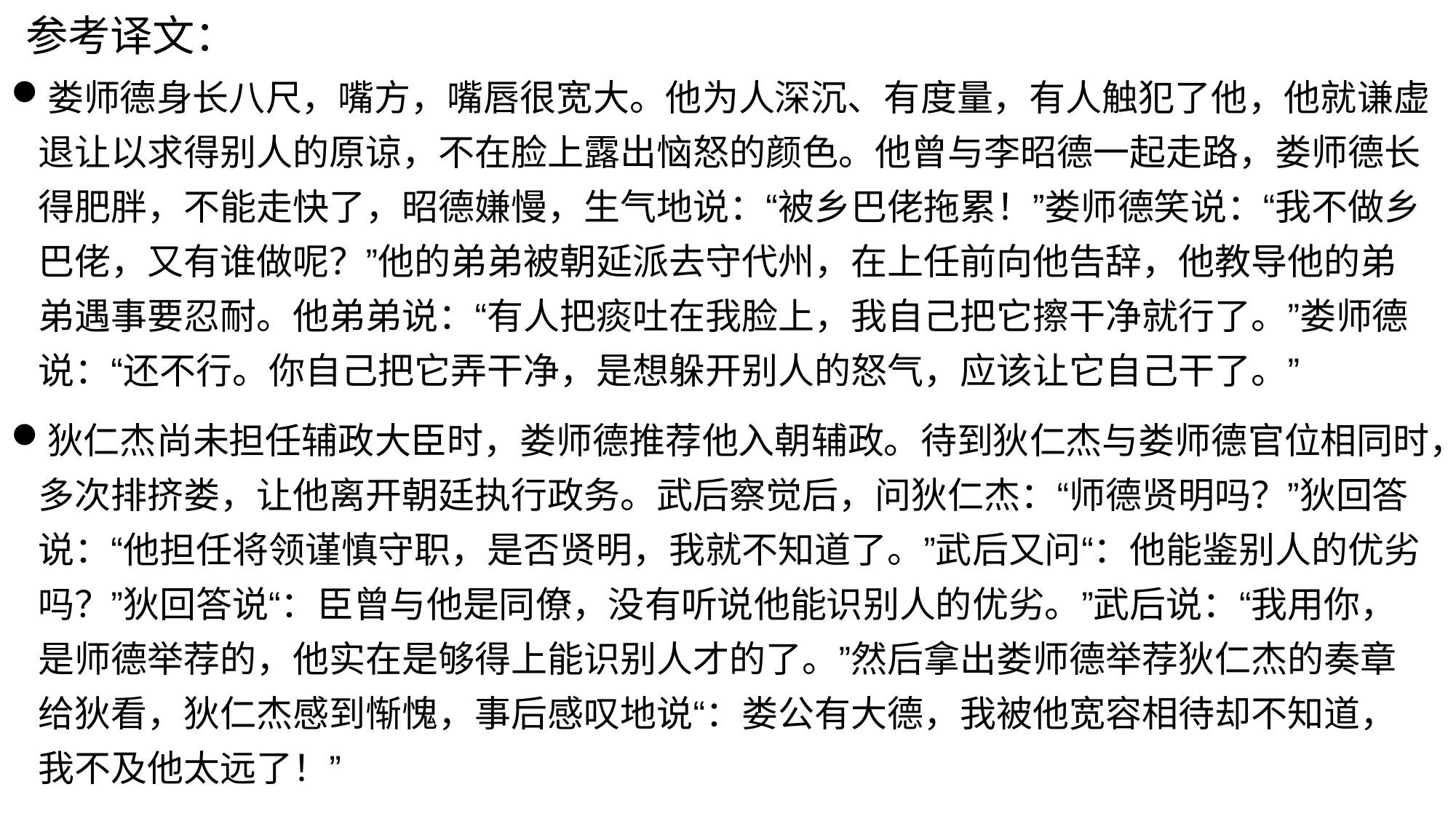

# 参考译文：
娄师德身长八尺，嘴方，嘴唇很宽大。他为人深沉、有度量，有人触犯了他，他就谦虚退让以求得别人的原谅，不在脸上露出恼怒的颜色。他曾与李昭德一起走路，娄师德长得肥胖，不能走快了，昭德嫌慢，生气地说：“被乡巴佬拖累！”娄师德笑说：“我不做乡巴佬，又有谁做呢？”他的弟弟被朝延派去守代州，在上任前向他告辞，他教导他的弟弟遇事要忍耐。他弟弟说：“有人把痰吐在我脸上，我自己把它擦干净就行了。”娄师德说：“还不行。你自己把它弄干净，是想躲开别人的怒气，应该让它自己干了。”
狄仁杰尚未担任辅政大臣时，娄师德推荐他入朝辅政。待到狄仁杰与娄师德官位相同时，多次排挤娄，让他离开朝廷执行政务。武后察觉后，问狄仁杰：“师德贤明吗？”狄回答说：“他担任将领谨慎守职，是否贤明，我就不知道了。”武后又问“：他能鉴别人的优劣吗？”狄回答说“：臣曾与他是同僚，没有听说他能识别人的优劣。”武后说：“我用你，是师德举荐的，他实在是够得上能识别人才的了。”然后拿出娄师德举荐狄仁杰的奏章给狄看，狄仁杰感到惭愧，事后感叹地说“：娄公有大德，我被他宽容相待却不知道，我不及他太远了！”